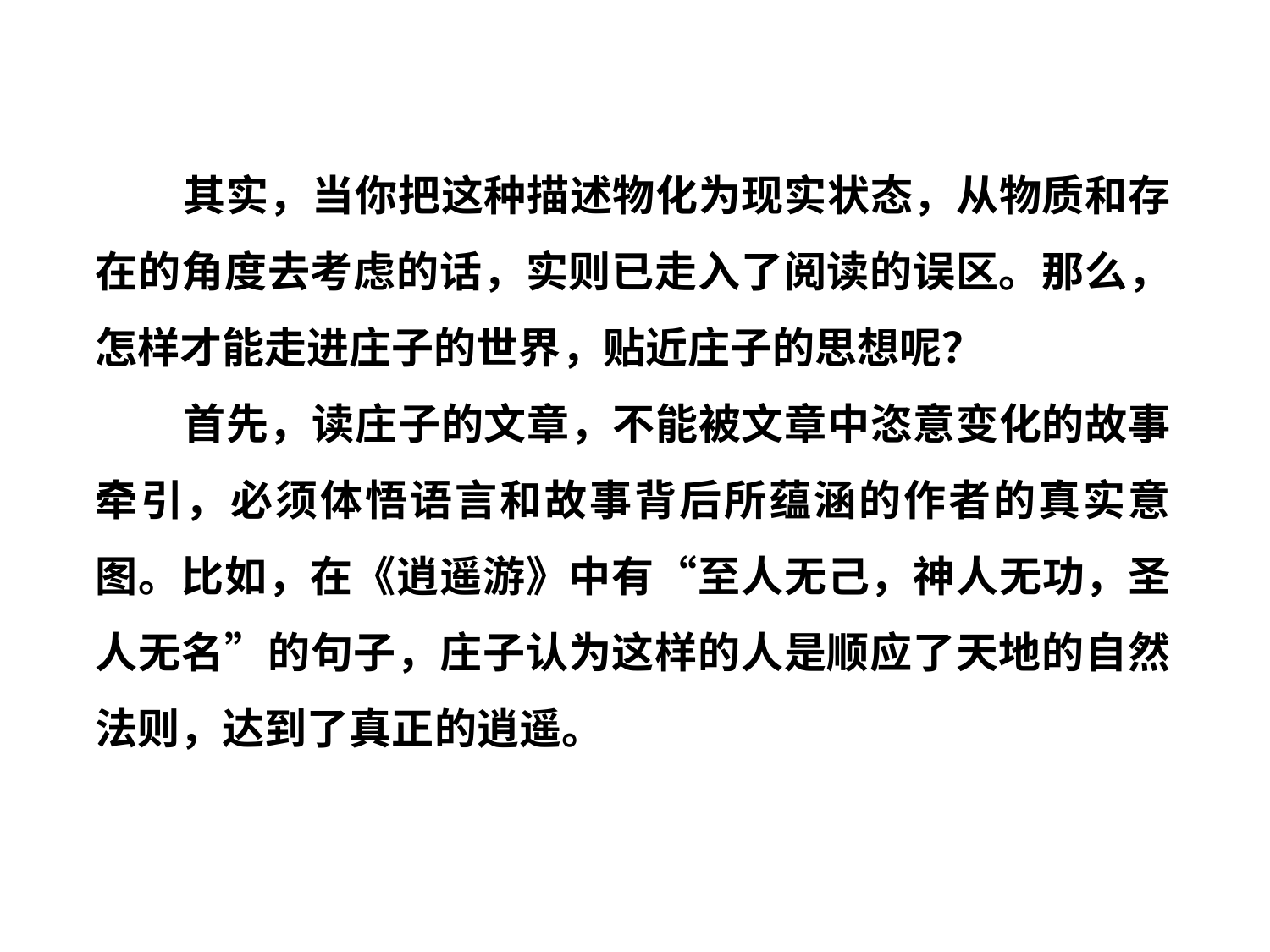

其实，当你把这种描述物化为现实状态，从物质和存在的角度去考虑的话，实则已走入了阅读的误区。那么，怎样才能走进庄子的世界，贴近庄子的思想呢？
首先，读庄子的文章，不能被文章中恣意变化的故事牵引，必须体悟语言和故事背后所蕴涵的作者的真实意图。比如，在《逍遥游》中有“至人无己，神人无功，圣人无名”的句子，庄子认为这样的人是顺应了天地的自然法则，达到了真正的逍遥。